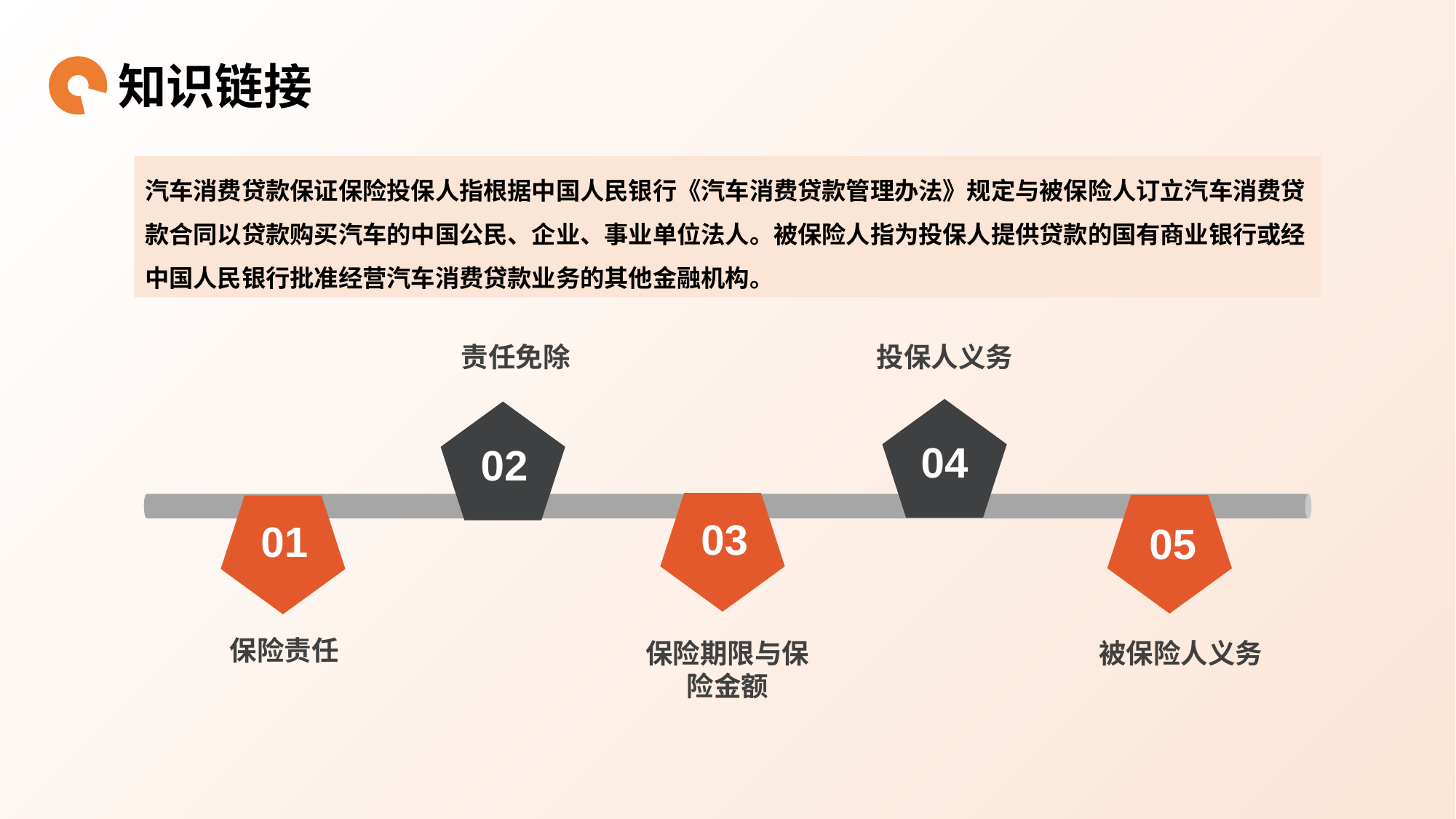

知识链接

汽车消费贷款保证保险投保人指根据中国人民银行《汽车消费贷款管理办法》规定与被保险人订立汽车消费贷款合同以贷款购买汽车的中国公民、企业、事业单位法人。被保险人指为投保人提供贷款的国有商业银行或经中国人民银行批准经营汽车消费贷款业务的其他金融机构。
责任免除
投保人义务

04

02
03

05
01

保险责任
保险期限与保险金额
被保险人义务